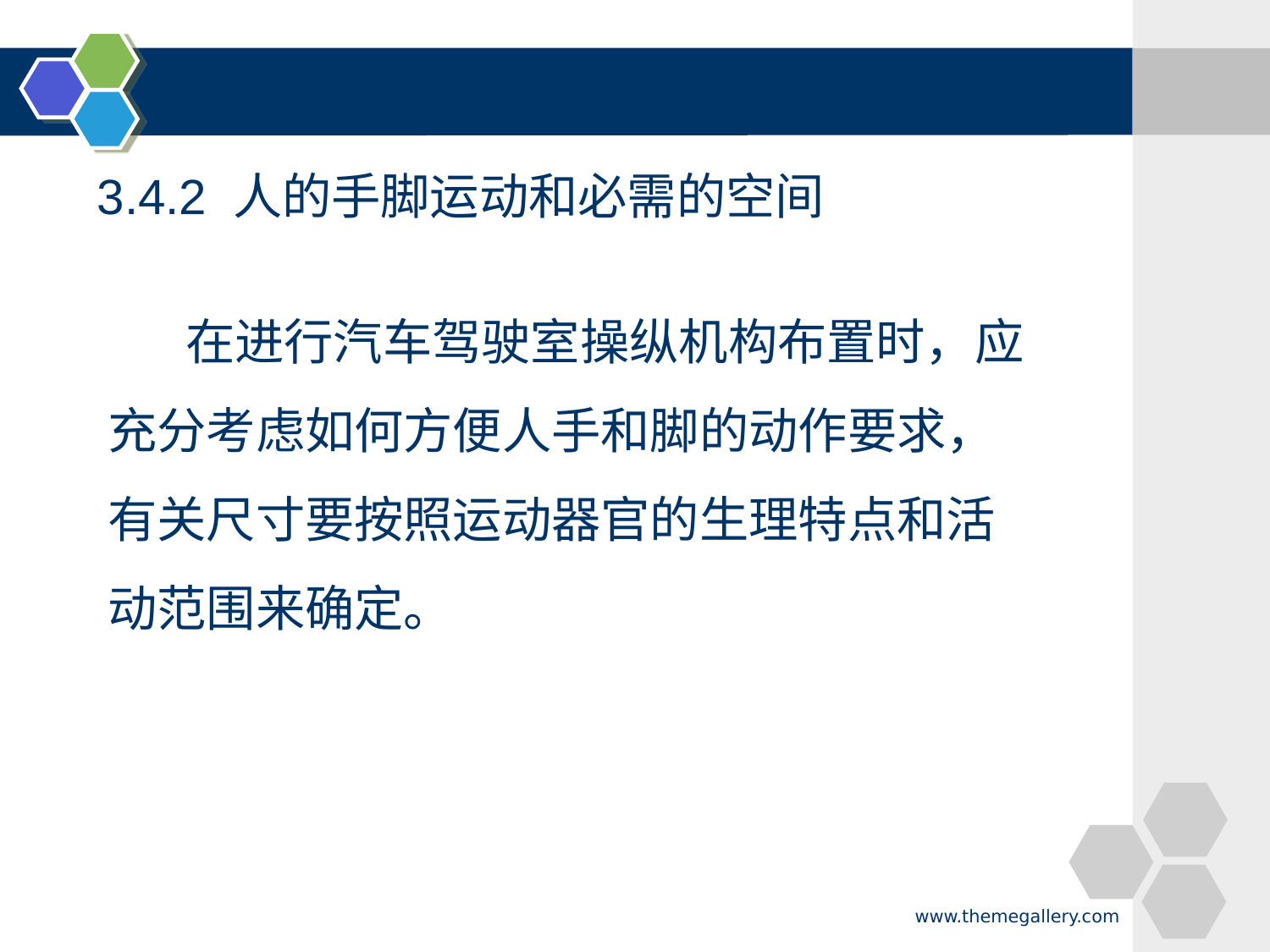

3.4.2 人的手脚运动和必需的空间
      在进行汽车驾驶室操纵机构布置时，应充分考虑如何方便人手和脚的动作要求，有关尺寸要按照运动器官的生理特点和活动范围来确定。
www.themegallery.com